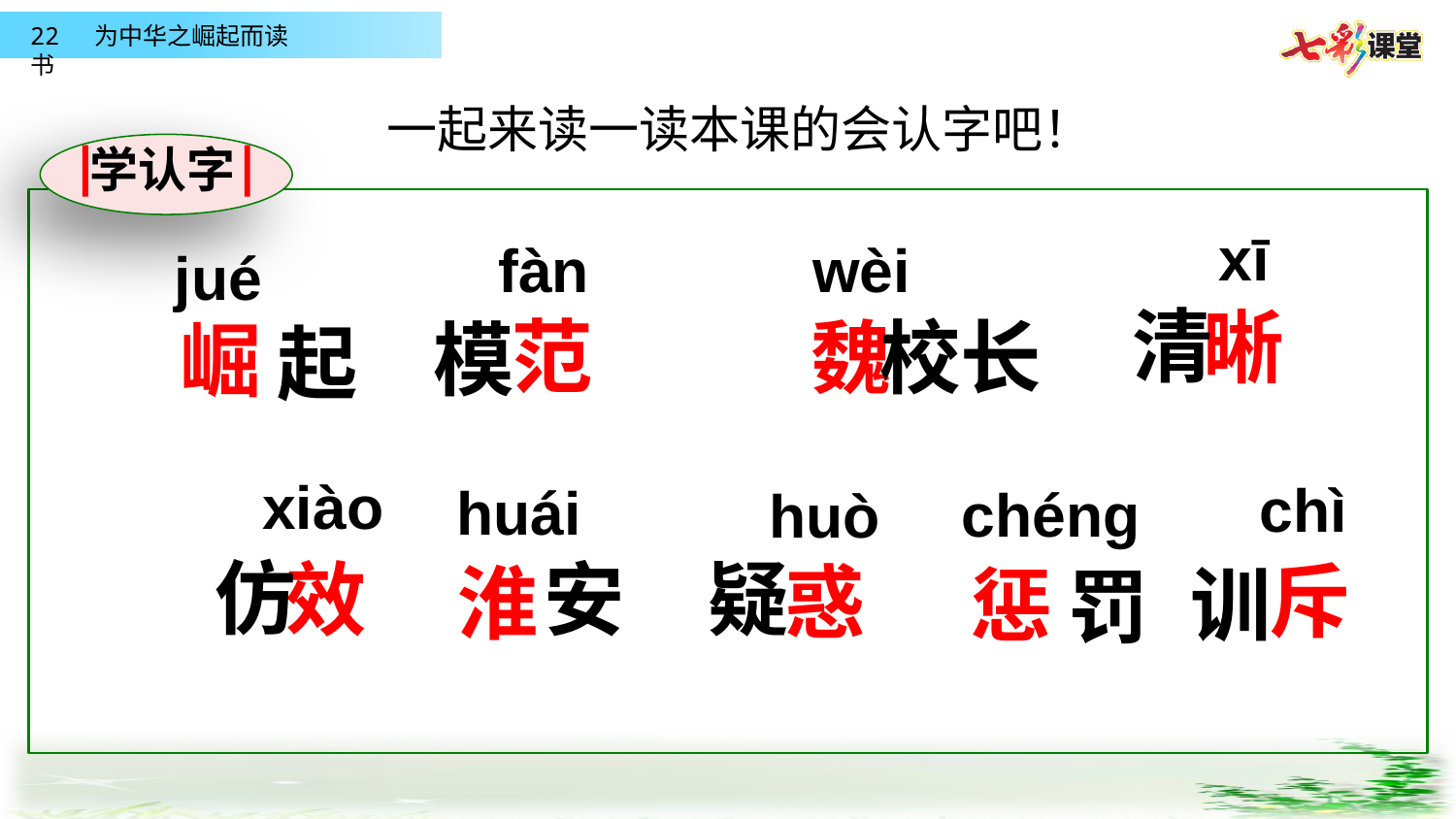

一起来读一读本课的会认字吧！

学认字

xī
fàn
wèi
jué
清
晰
范
魏
校长
模
崛
起
xiào
chì
huái
chéng
huò
仿
疑
效
安
斥
惑
淮
训
惩
罚